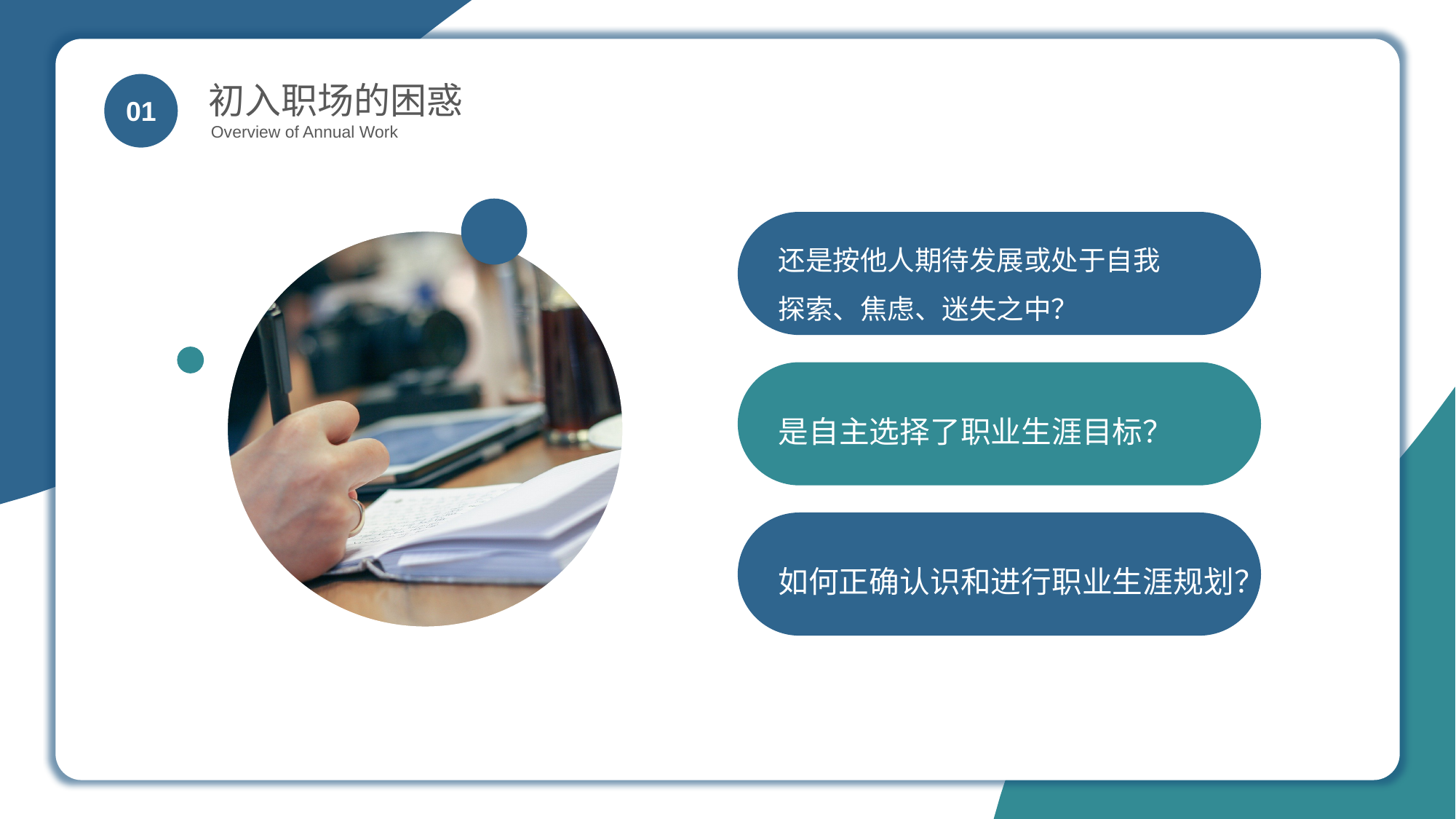

初入职场的困惑
Overview of Annual Work

01

还是按他人期待发展或处于自我探索、焦虑、迷失之中？

是自主选择了职业生涯目标？

如何正确认识和进行职业生涯规划？